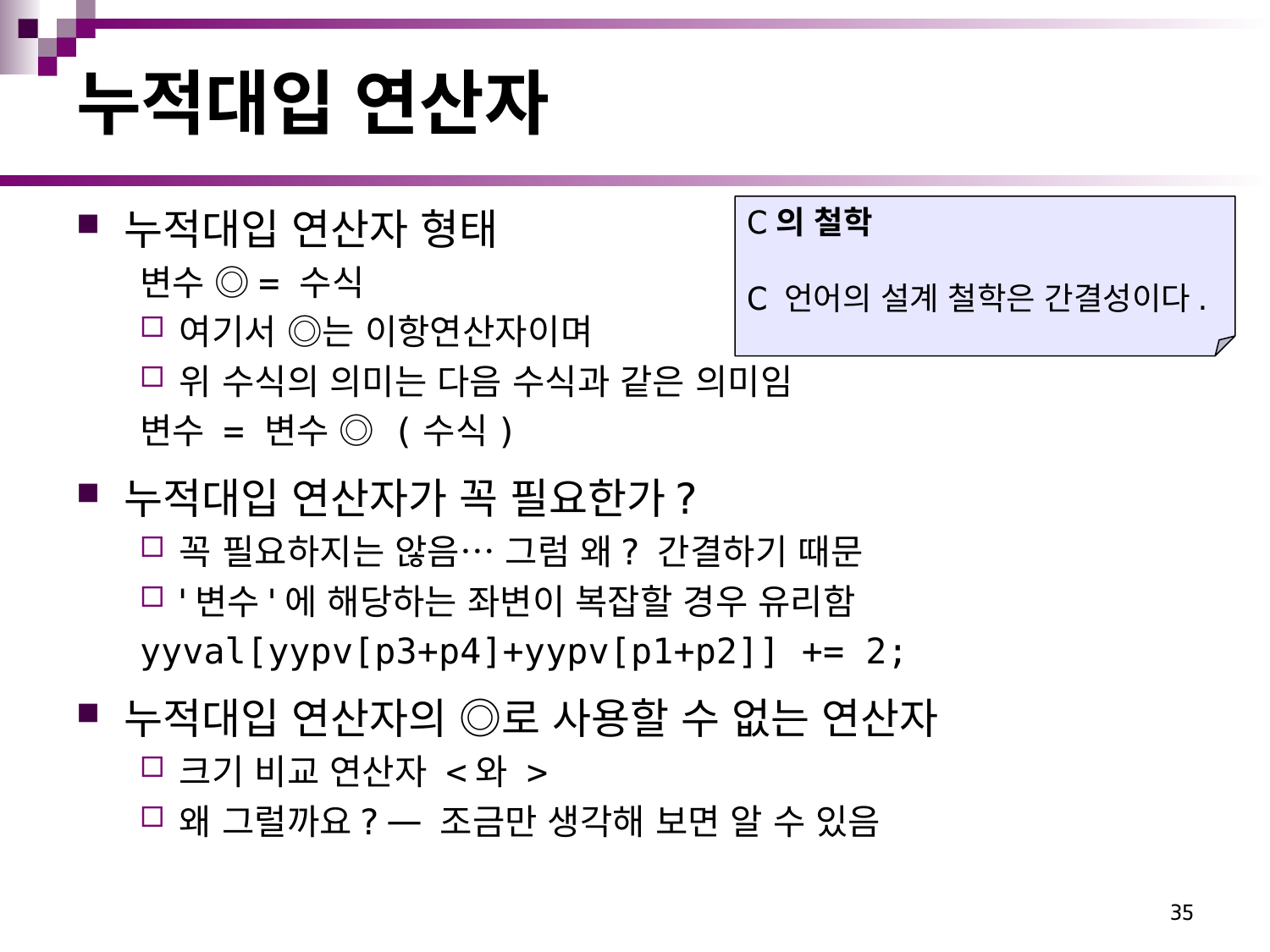

# 누적대입 연산자
누적대입 연산자 형태
변수 ◎= 수식
여기서 ◎는 이항연산자이며
위 수식의 의미는 다음 수식과 같은 의미임
변수 = 변수 ◎ (수식)
누적대입 연산자가 꼭 필요한가?
꼭 필요하지는 않음… 그럼 왜? 간결하기 때문
'변수'에 해당하는 좌변이 복잡할 경우 유리함
yyval[yypv[p3+p4]+yypv[p1+p2]] += 2;
누적대입 연산자의 ◎로 사용할 수 없는 연산자
크기 비교 연산자 <와 >
왜 그럴까요? — 조금만 생각해 보면 알 수 있음
C의 철학

C 언어의 설계 철학은 간결성이다.
35